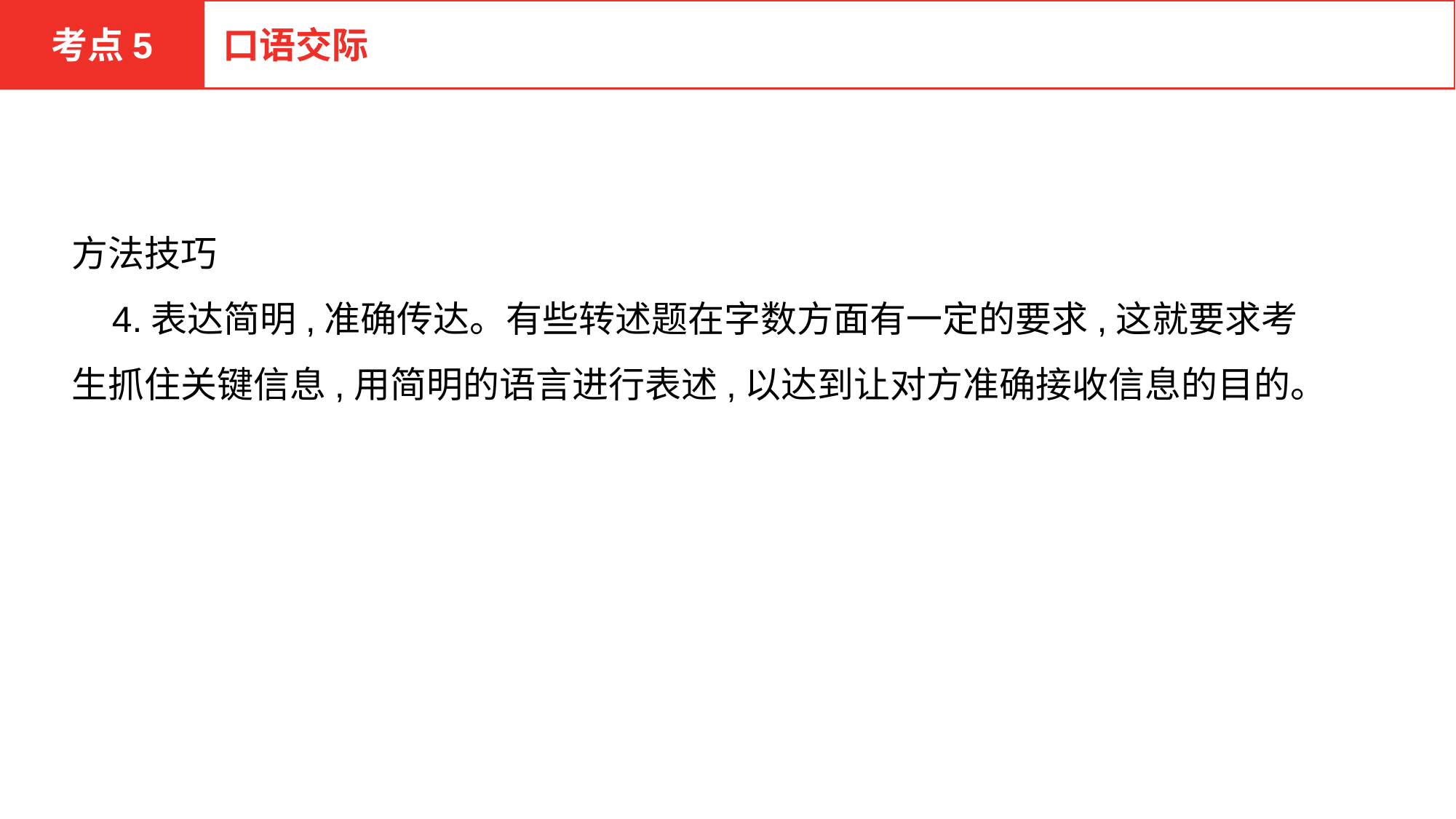

考点5
口语交际
方法技巧
    4.表达简明,准确传达。有些转述题在字数方面有一定的要求,这就要求考生抓住关键信息,用简明的语言进行表述,以达到让对方准确接收信息的目的。